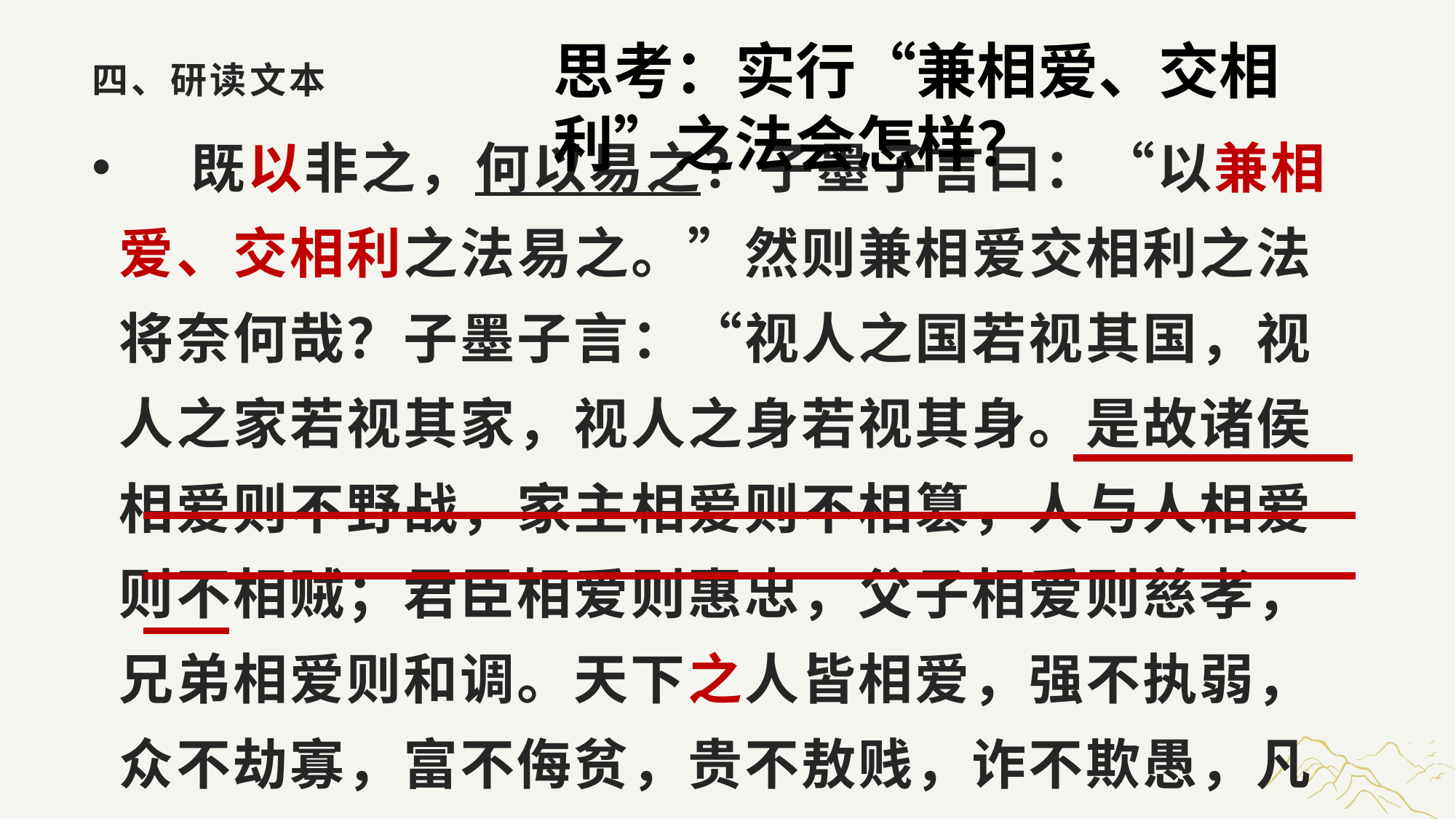

思考：实行“兼相爱、交相利”之法会怎样？
# 四、研读文本
    既以非之，何以易之？子墨子言曰：“以兼相爱、交相利之法易之。”然则兼相爱交相利之法将奈何哉？子墨子言：“视人之国若视其国，视人之家若视其家，视人之身若视其身。是故诸侯相爱则不野战，家主相爱则不相篡，人与人相爱则不相贼；君臣相爱则惠忠，父子相爱则慈孝，兄弟相爱则和调。天下之人皆相爱，强不执弱，众不劫寡，富不侮贫，贵不敖贱，诈不欺愚，凡天下祸篡怨恨可使毋起者，以相爱生也，是以仁者誉之。”